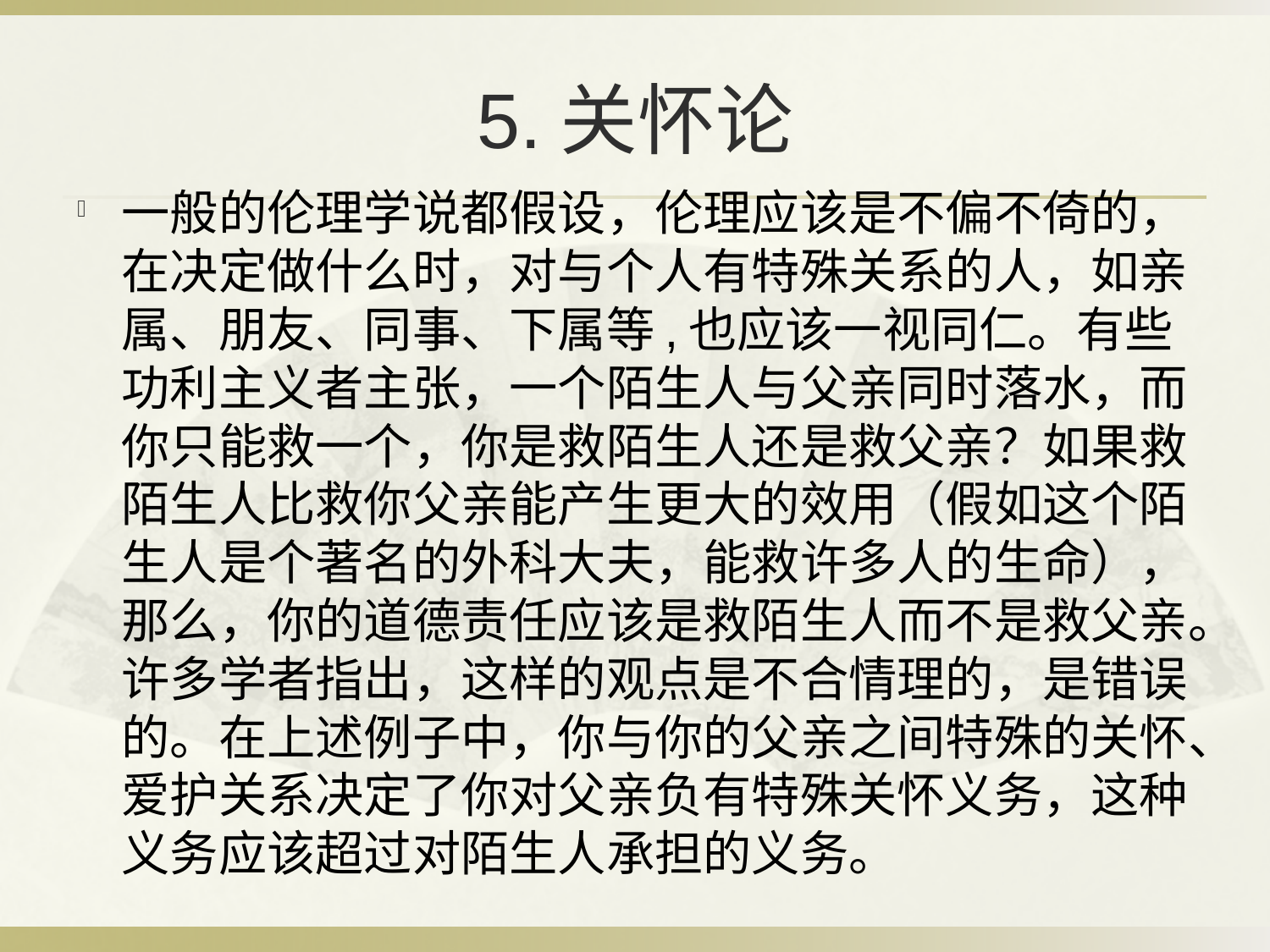

# 5.关怀论
一般的伦理学说都假设，伦理应该是不偏不倚的，在决定做什么时，对与个人有特殊关系的人，如亲属、朋友、同事、下属等,也应该一视同仁。有些功利主义者主张，一个陌生人与父亲同时落水，而你只能救一个，你是救陌生人还是救父亲？如果救陌生人比救你父亲能产生更大的效用（假如这个陌生人是个著名的外科大夫，能救许多人的生命），那么，你的道德责任应该是救陌生人而不是救父亲。许多学者指出，这样的观点是不合情理的，是错误的。在上述例子中，你与你的父亲之间特殊的关怀、爱护关系决定了你对父亲负有特殊关怀义务，这种义务应该超过对陌生人承担的义务。